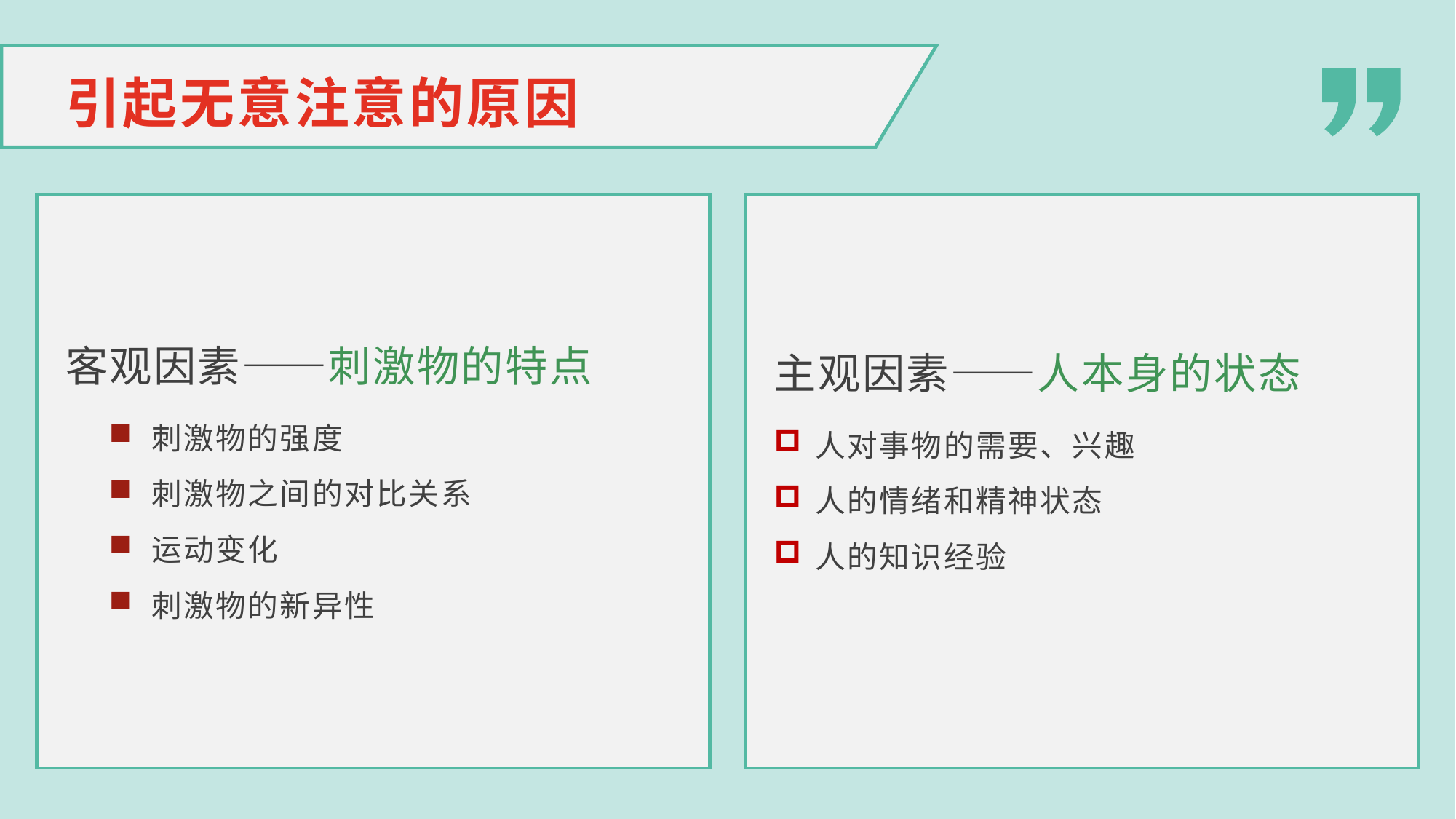

引起无意注意的原因

客观因素——刺激物的特点
刺激物的强度
刺激物之间的对比关系
运动变化
刺激物的新异性

主观因素——人本身的状态
人对事物的需要、兴趣
人的情绪和精神状态
人的知识经验